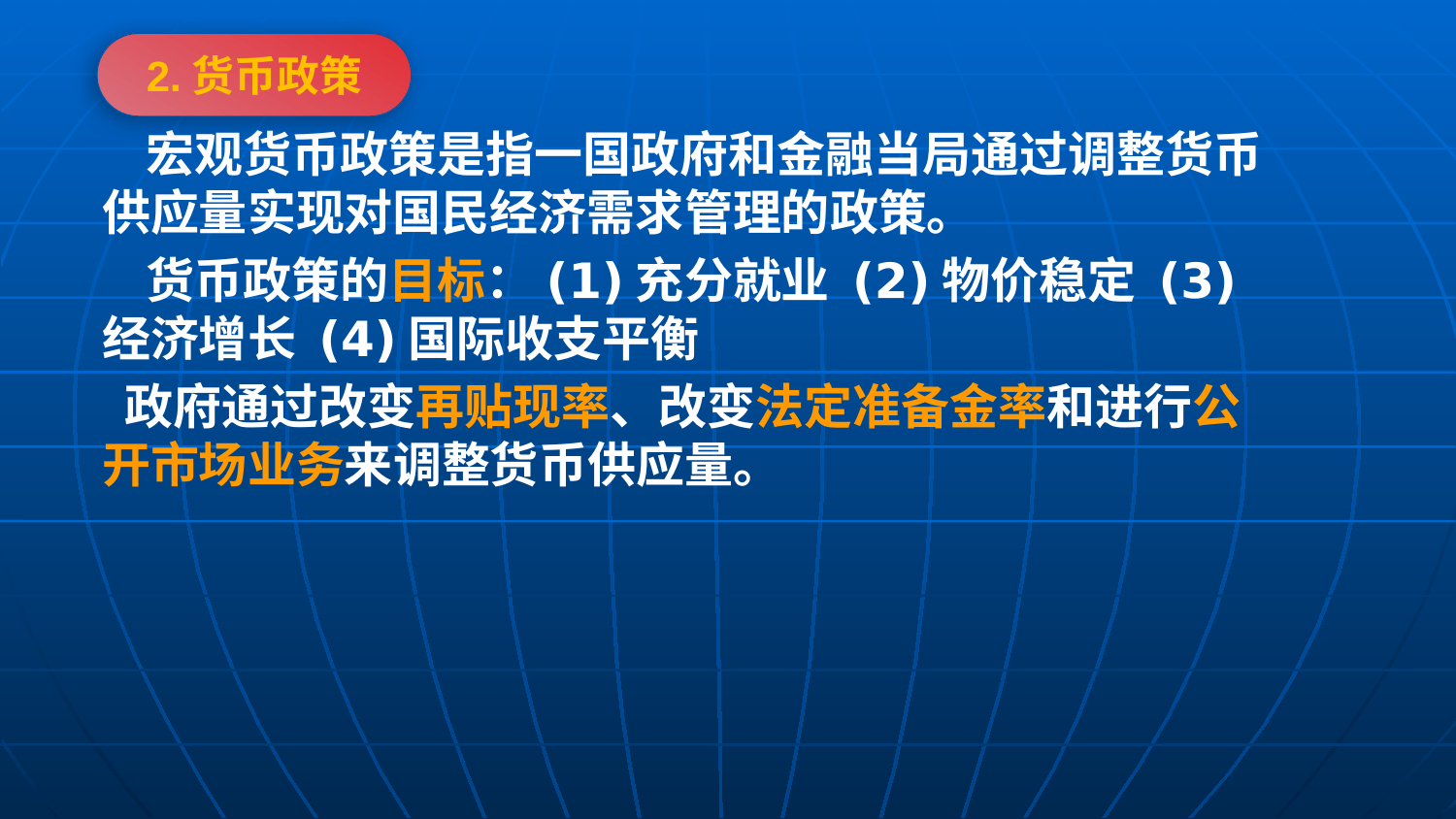

2.货币政策
        宏观货币政策是指一国政府和金融当局通过调整货币供应量实现对国民经济需求管理的政策。
        货币政策的目标：(1)充分就业 (2)物价稳定 (3)经济增长 (4)国际收支平衡
      政府通过改变再贴现率、改变法定准备金率和进行公开市场业务来调整货币供应量。